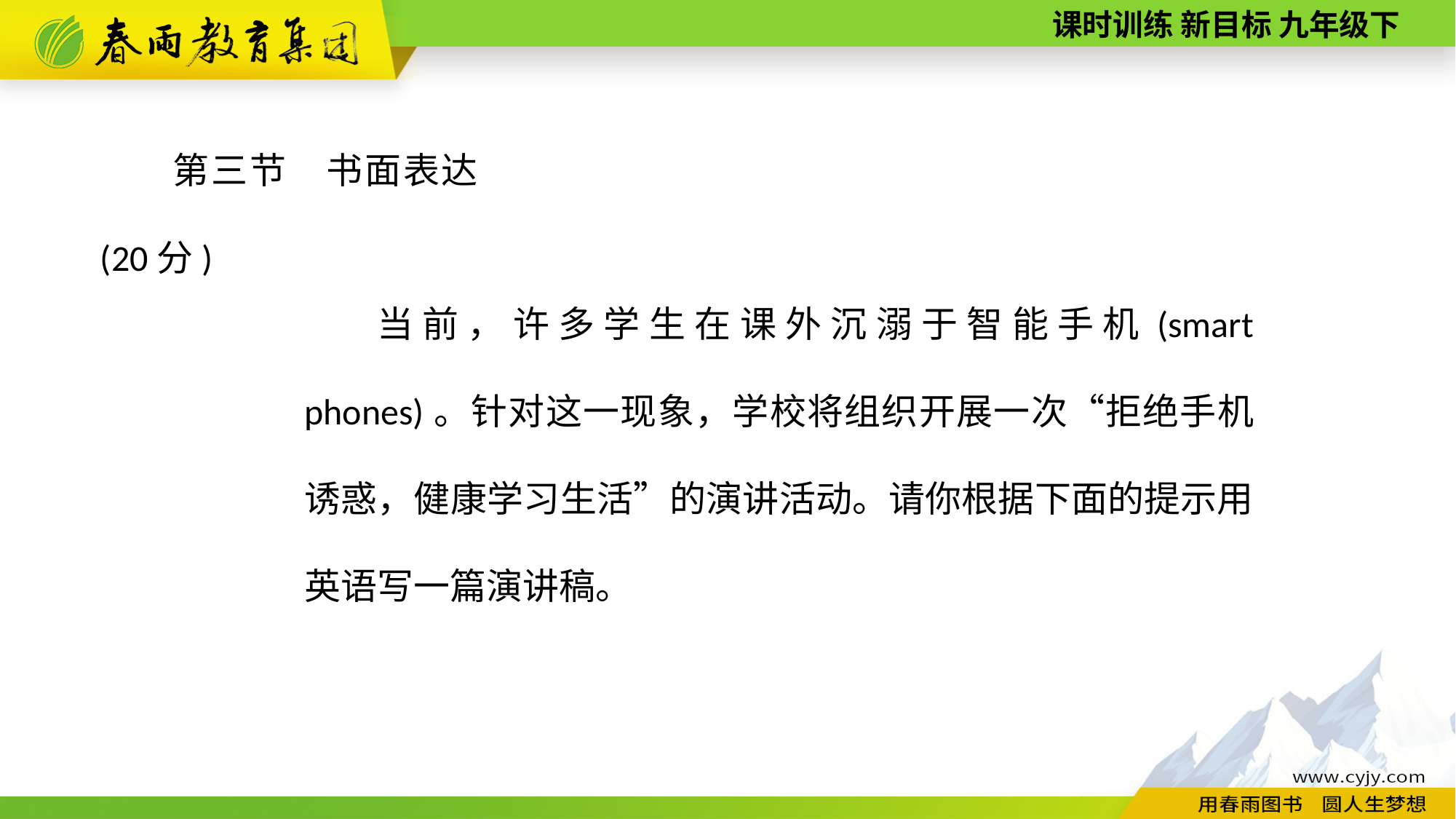

第三节　书面表达(20分)
当前，许多学生在课外沉溺于智能手机(smart phones)。针对这一现象，学校将组织开展一次“拒绝手机诱惑，健康学习生活”的演讲活动。请你根据下面的提示用英语写一篇演讲稿。